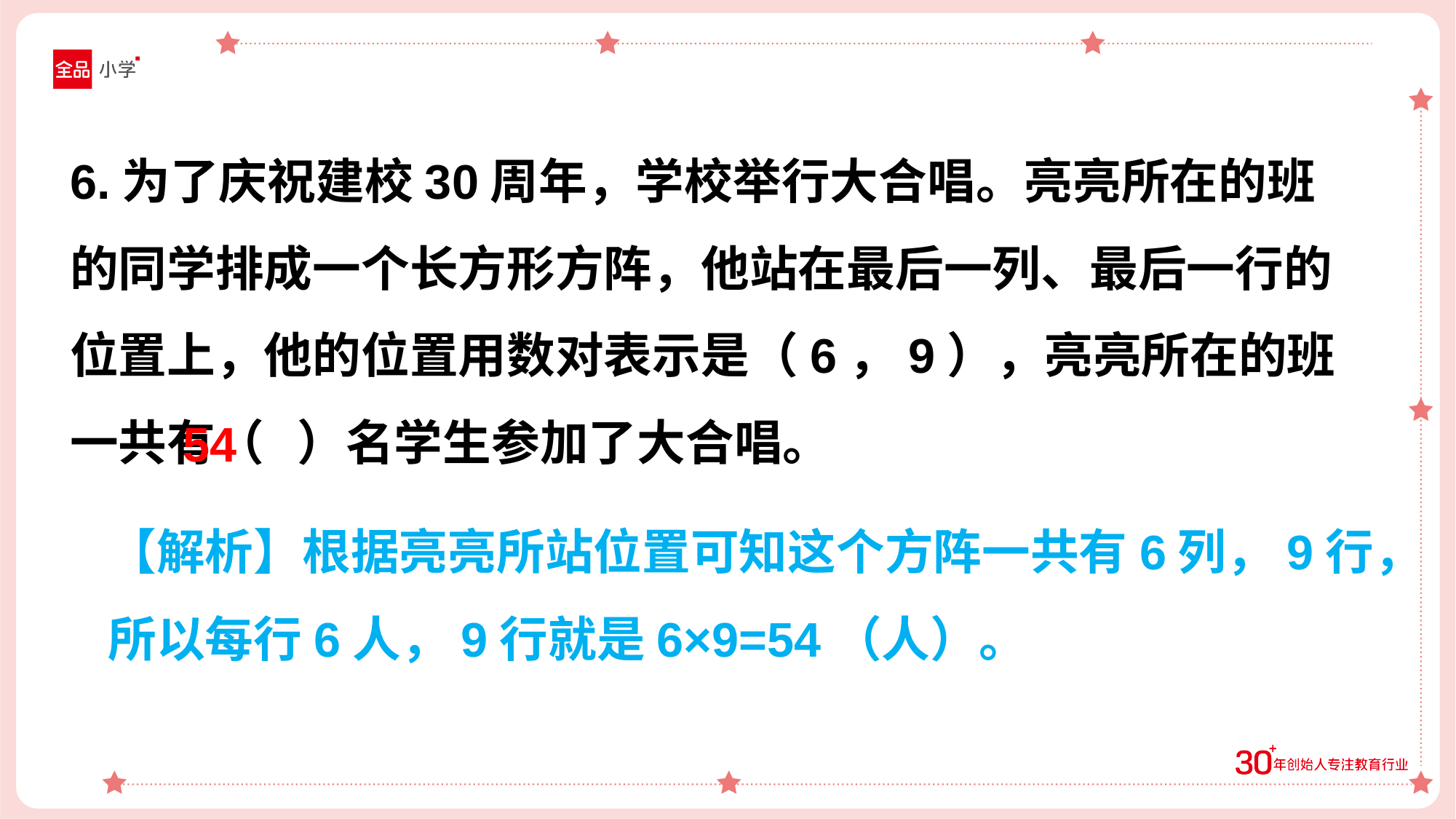

6.为了庆祝建校30周年，学校举行大合唱。亮亮所在的班的同学排成一个长方形方阵，他站在最后一列、最后一行的位置上，他的位置用数对表示是（6，9），亮亮所在的班一共有（   ）名学生参加了大合唱。
54
【解析】根据亮亮所站位置可知这个方阵一共有6列，9行，
所以每行6人，9行就是6×9=54（人）。